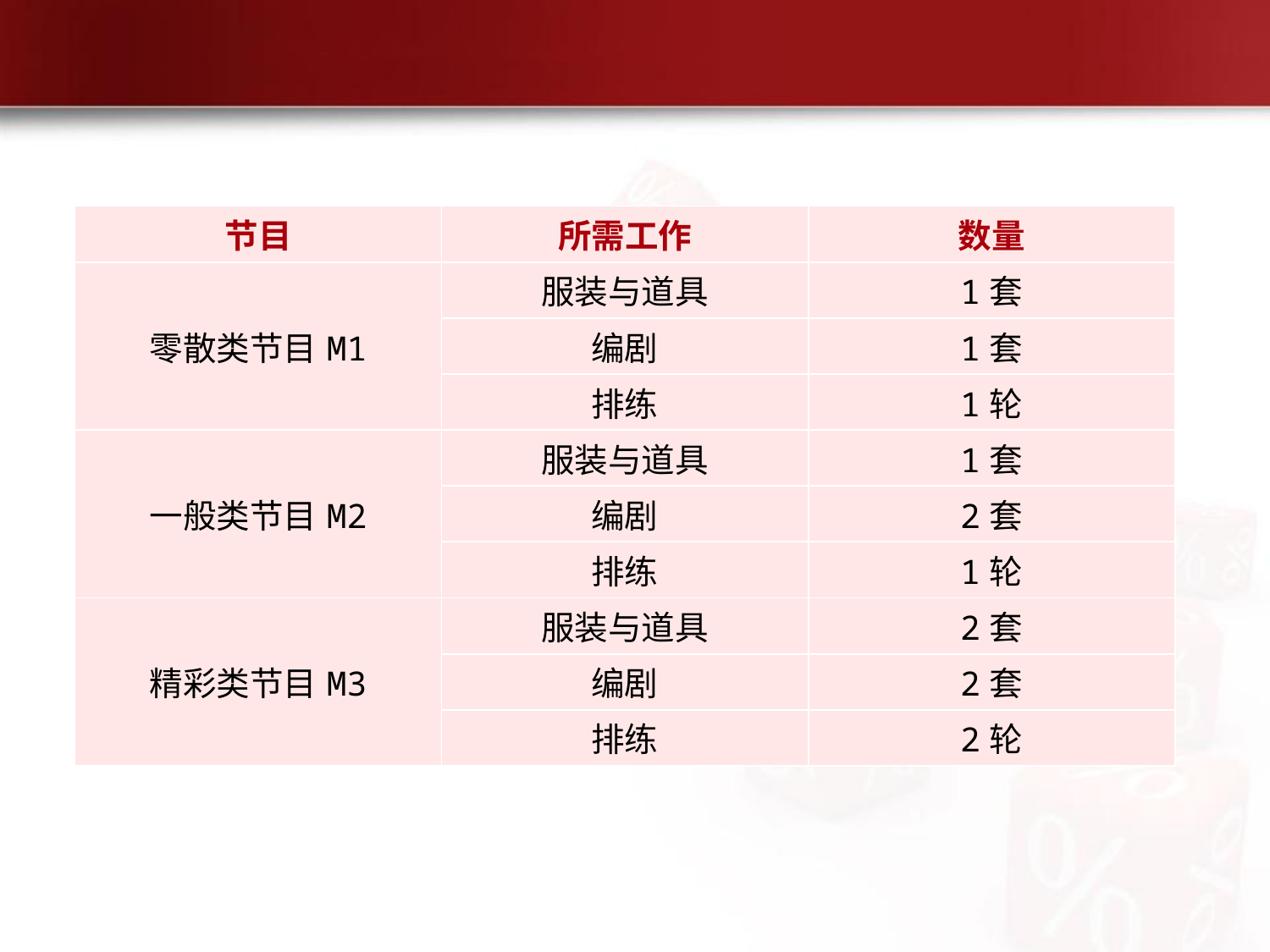

| 节目 | 所需工作 | 数量 |
| --- | --- | --- |
| 零散类节目M1 | 服装与道具 | 1套 |
|  | 编剧 | 1套 |
|  | 排练 | 1轮 |
| 一般类节目M2 | 服装与道具 | 1套 |
|  | 编剧 | 2套 |
|  | 排练 | 1轮 |
| 精彩类节目M3 | 服装与道具 | 2套 |
|  | 编剧 | 2套 |
|  | 排练 | 2轮 |